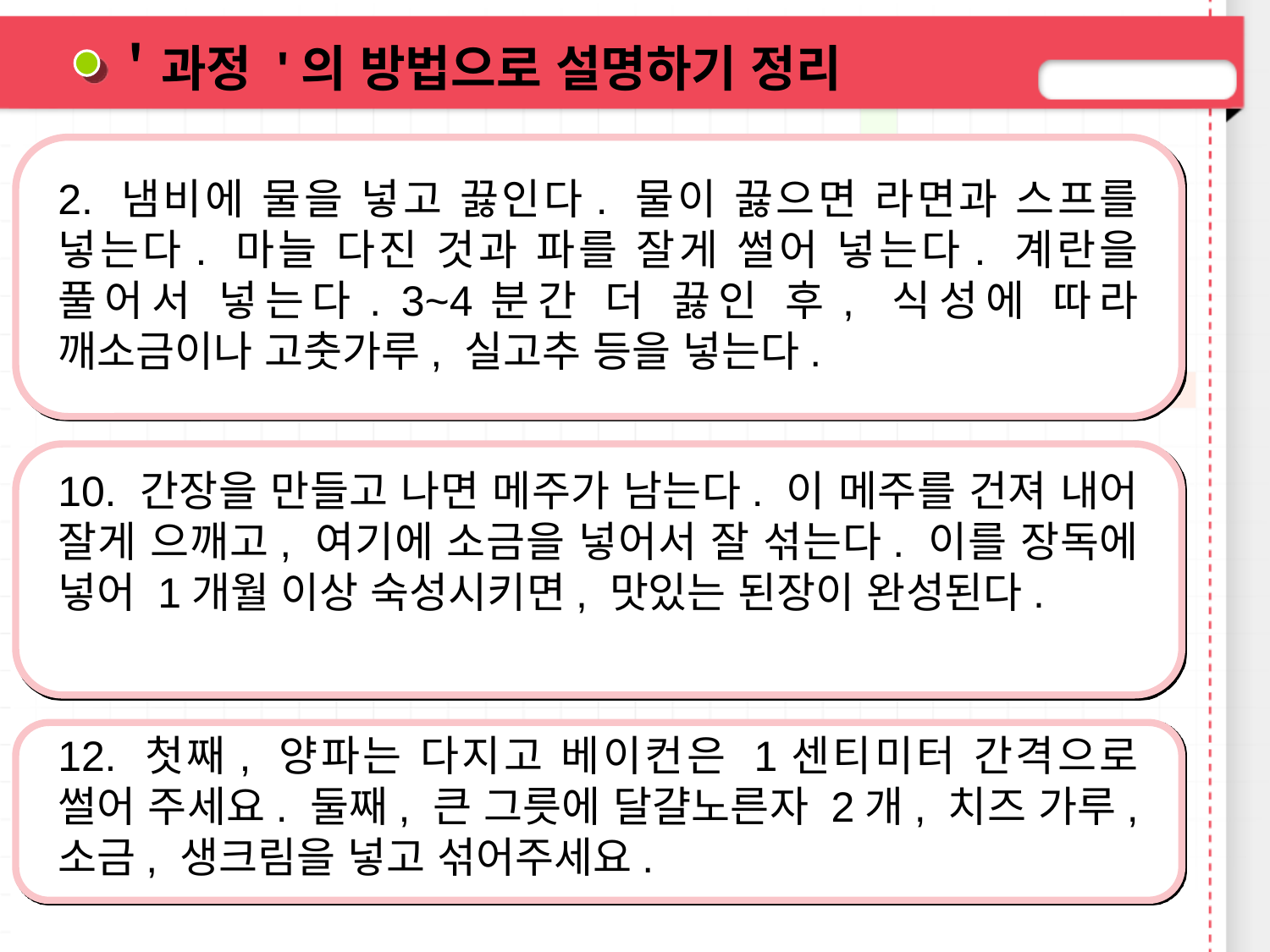

＇과정 '의 방법으로 설명하기 정리

2. 냄비에 물을 넣고 끓인다. 물이 끓으면 라면과 스프를 넣는다. 마늘 다진 것과 파를 잘게 썰어 넣는다. 계란을 풀어서 넣는다. 3~4분간 더 끓인 후, 식성에 따라 깨소금이나 고춧가루, 실고추 등을 넣는다.

10. 간장을 만들고 나면 메주가 남는다. 이 메주를 건져 내어 잘게 으깨고, 여기에 소금을 넣어서 잘 섞는다. 이를 장독에 넣어 1개월 이상 숙성시키면, 맛있는 된장이 완성된다.
12. 첫째, 양파는 다지고 베이컨은 1센티미터 간격으로 썰어 주세요. 둘째, 큰 그릇에 달걀노른자12. 첫째, 양파는 다지고 베이컨은 1센티미터 간격으로 썰어 주세요. 둘째, 큰 그릇에 달걀노른자 2개, 치즈 가루, 소금, 생크림을 넣고
 2개, 치즈 가루, 소금, 생크림을 넣고 섞어주세요
12. 첫째, 양파는 다지고 베이컨은 1센티미터 간격으로 썰어 주세요. 둘째, 큰 그릇에 달걀노른자 2개, 치즈 가루, 소금, 생크림을 넣고 섞어주세요.